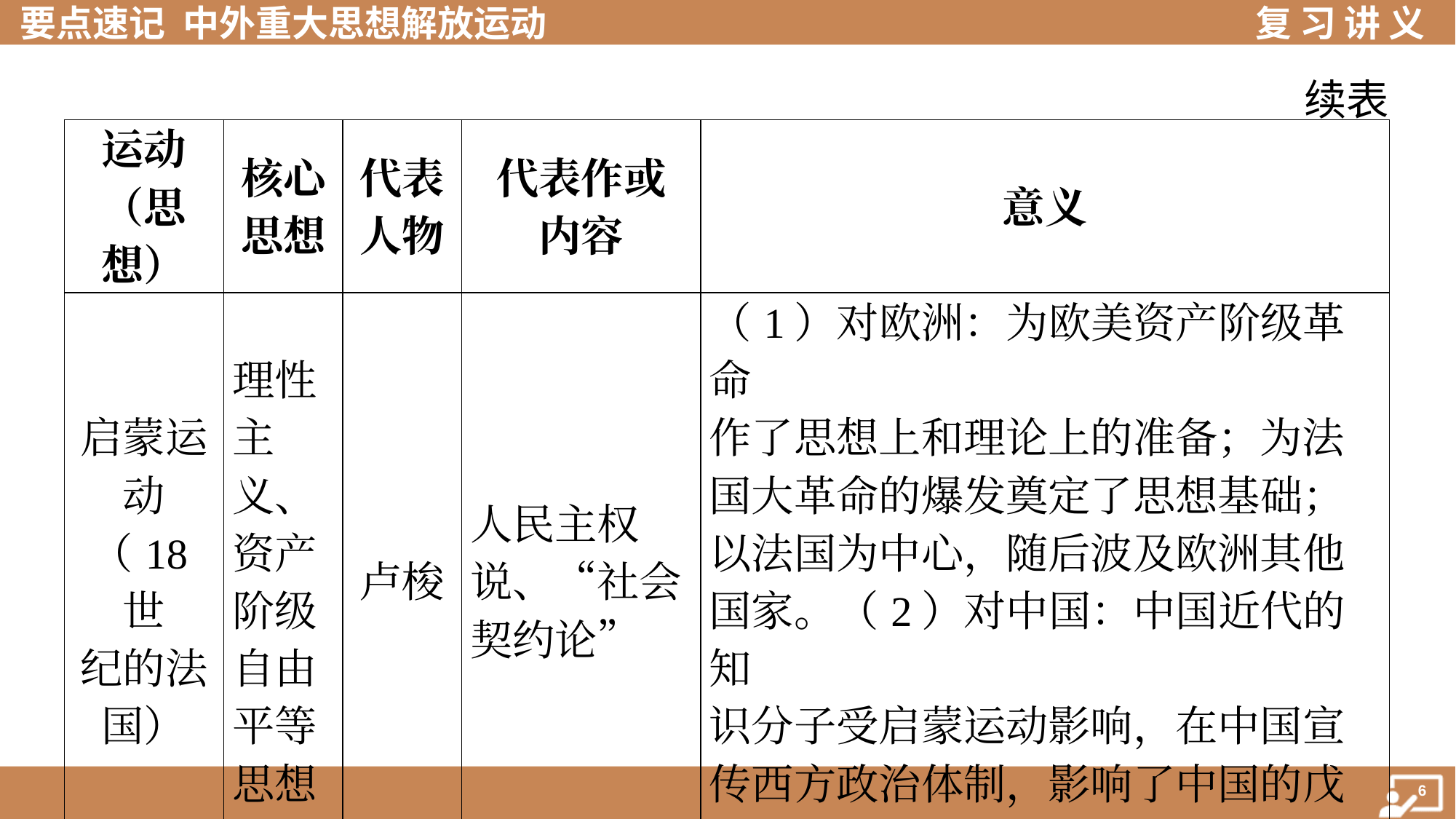

续表
| 运动 （思 想） | 核心 思想 | 代表 人物 | 代表作或 内容 | 意义 |
| --- | --- | --- | --- | --- |
| 启蒙运 动 （18世 纪的法 国） | 理性 主 义、 资产 阶级 自由 平等 思想 | 卢梭 | 人民主权 说、“社会 契约论” | （1）对欧洲：为欧美资产阶级革命 作了思想上和理论上的准备；为法 国大革命的爆发奠定了思想基础； 以法国为中心，随后波及欧洲其他 国家。（2）对中国：中国近代的知 识分子受启蒙运动影响，在中国宣 传西方政治体制，影响了中国的戊 戌变法和新文化运动 |